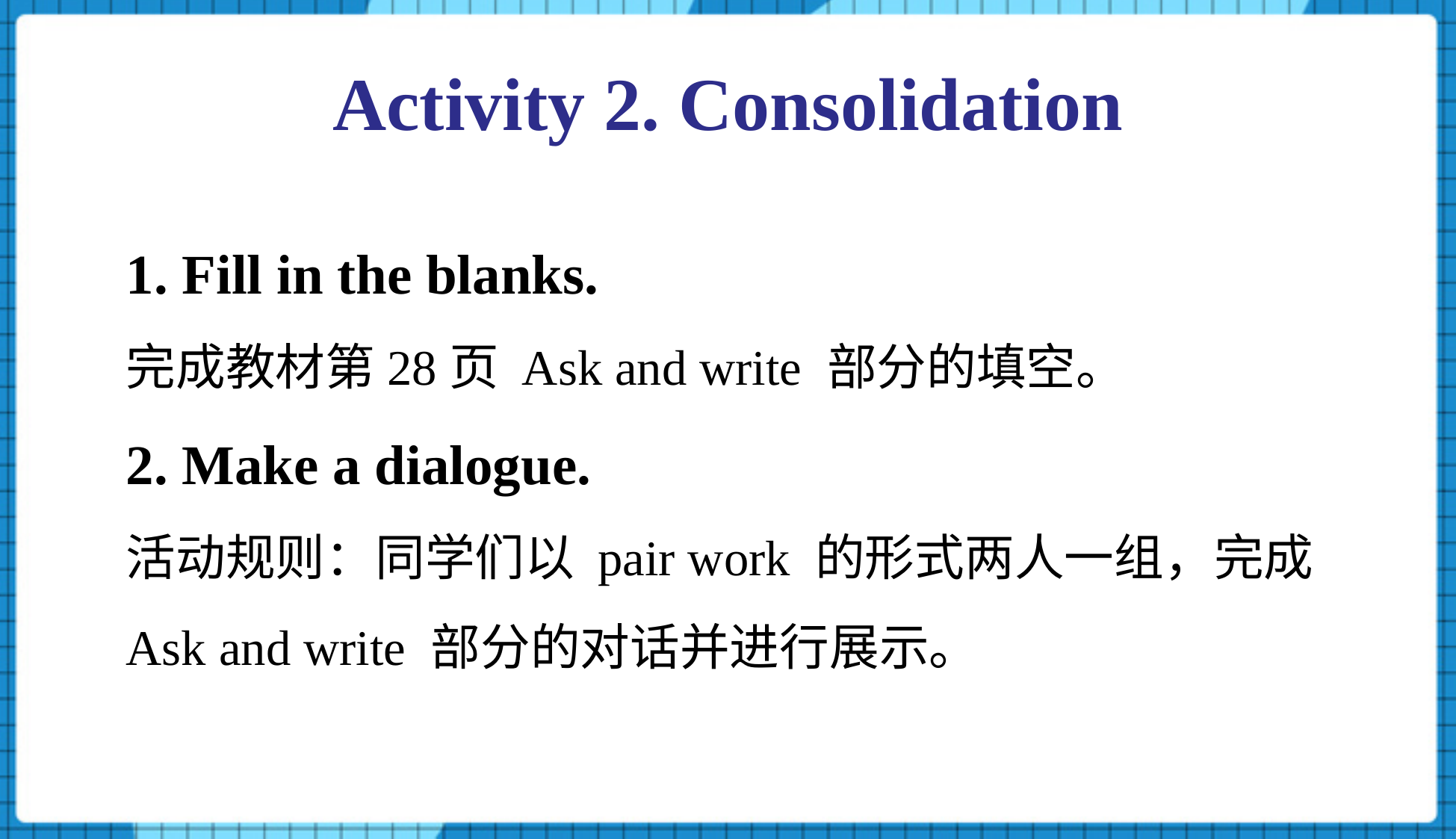

Activity 2. Consolidation
1. Fill in the blanks.
完成教材第28页 Ask and write 部分的填空。
2. Make a dialogue.
活动规则：同学们以 pair work 的形式两人一组，完成Ask and write 部分的对话并进行展示。